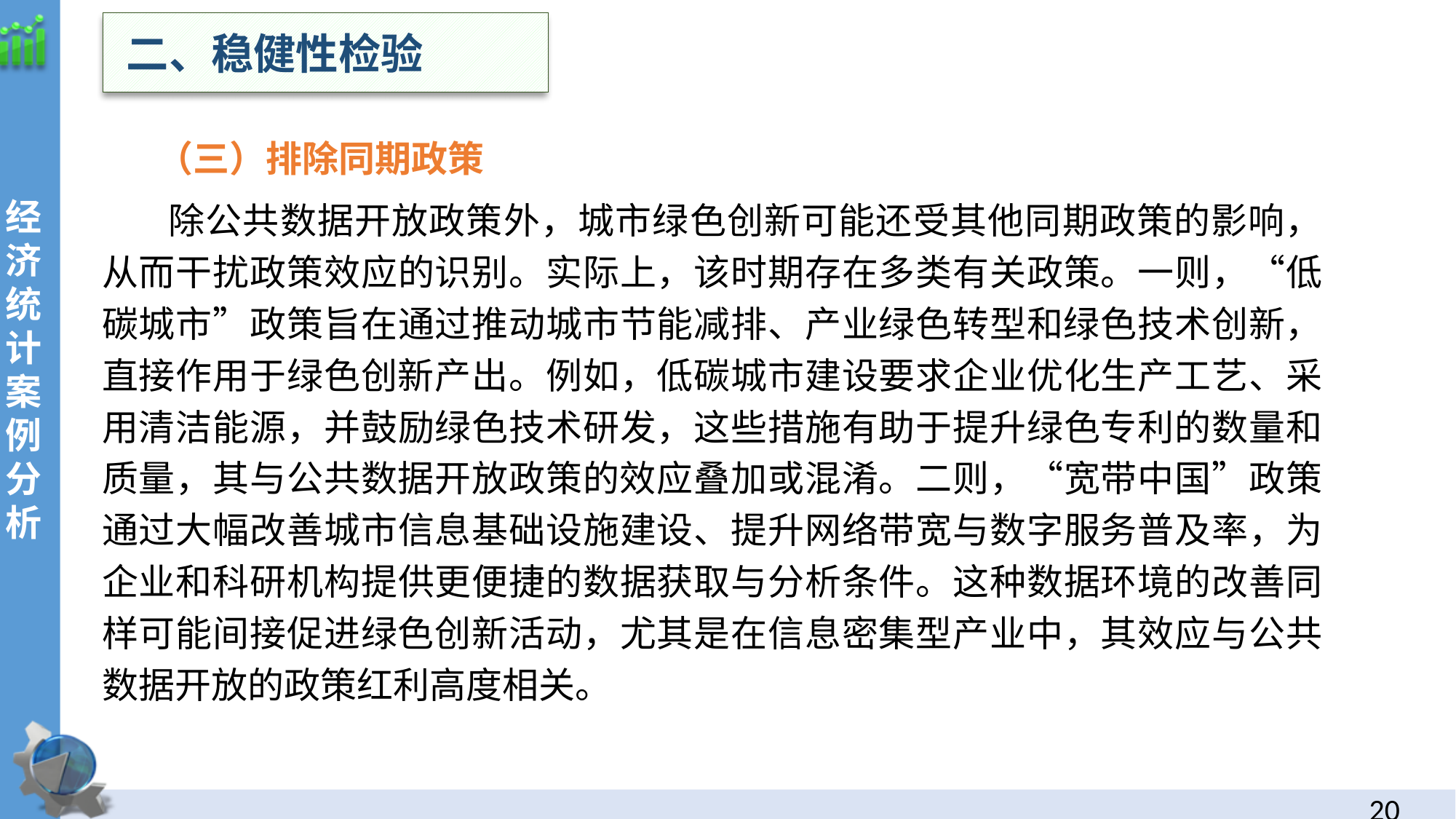

二、稳健性检验
经
济统计案例分析
  （三）排除同期政策
   除公共数据开放政策外，城市绿色创新可能还受其他同期政策的影响，从而干扰政策效应的识别。实际上，该时期存在多类有关政策。一则，“低碳城市”政策旨在通过推动城市节能减排、产业绿色转型和绿色技术创新，直接作用于绿色创新产出。例如，低碳城市建设要求企业优化生产工艺、采用清洁能源，并鼓励绿色技术研发，这些措施有助于提升绿色专利的数量和质量，其与公共数据开放政策的效应叠加或混淆。二则，“宽带中国”政策通过大幅改善城市信息基础设施建设、提升网络带宽与数字服务普及率，为企业和科研机构提供更便捷的数据获取与分析条件。这种数据环境的改善同样可能间接促进绿色创新活动，尤其是在信息密集型产业中，其效应与公共数据开放的政策红利高度相关。

20